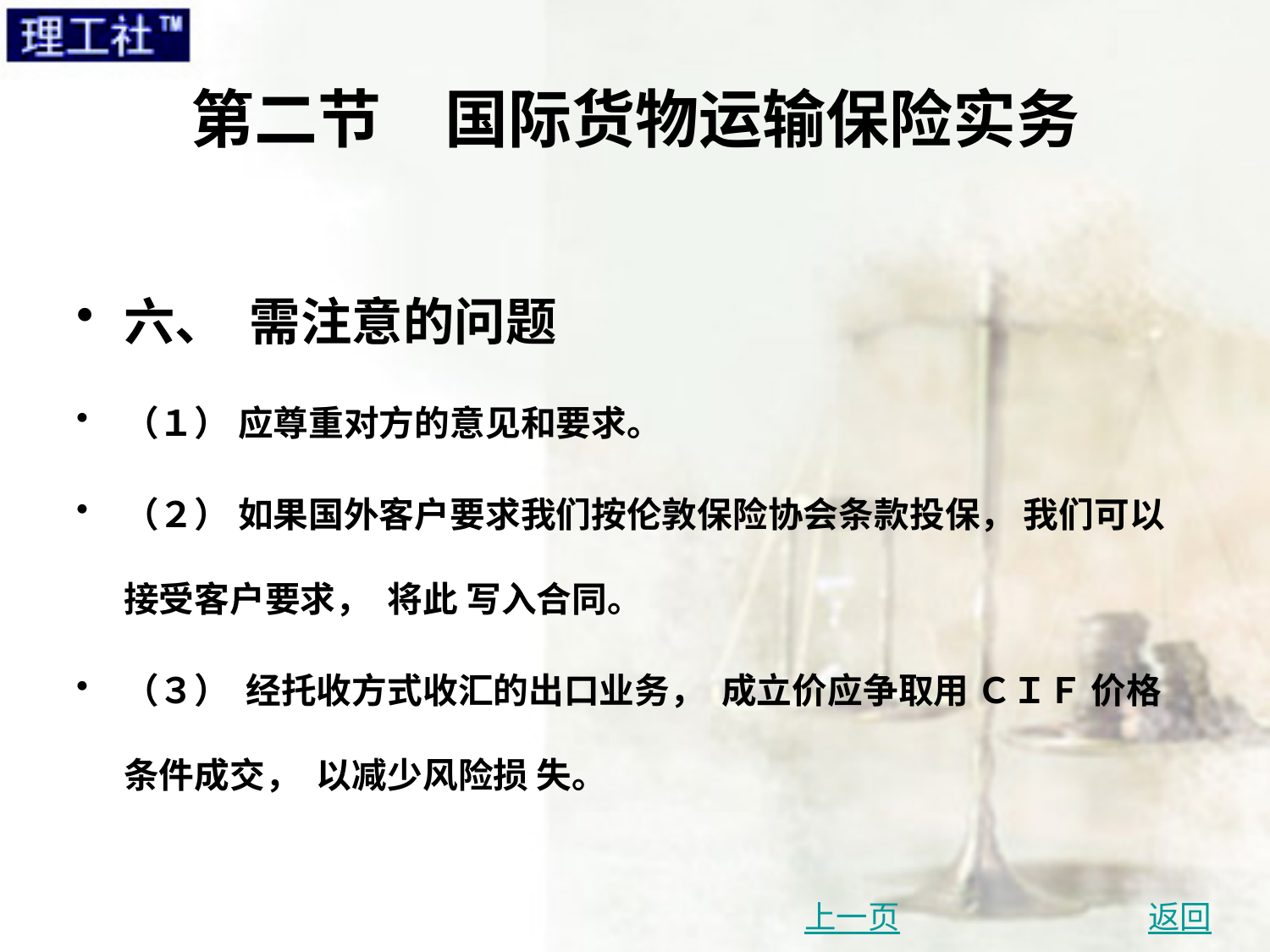

# 第二节　国际货物运输保险实务
六、  需注意的问题
（１） 应尊重对方的意见和要求。
（２） 如果国外客户要求我们按伦敦保险协会条款投保， 我们可以接受客户要求，  将此 写入合同。
（３）  经托收方式收汇的出口业务，  成立价应争取用 ＣＩＦ 价格条件成交，  以减少风险损 失。
上一页
返回